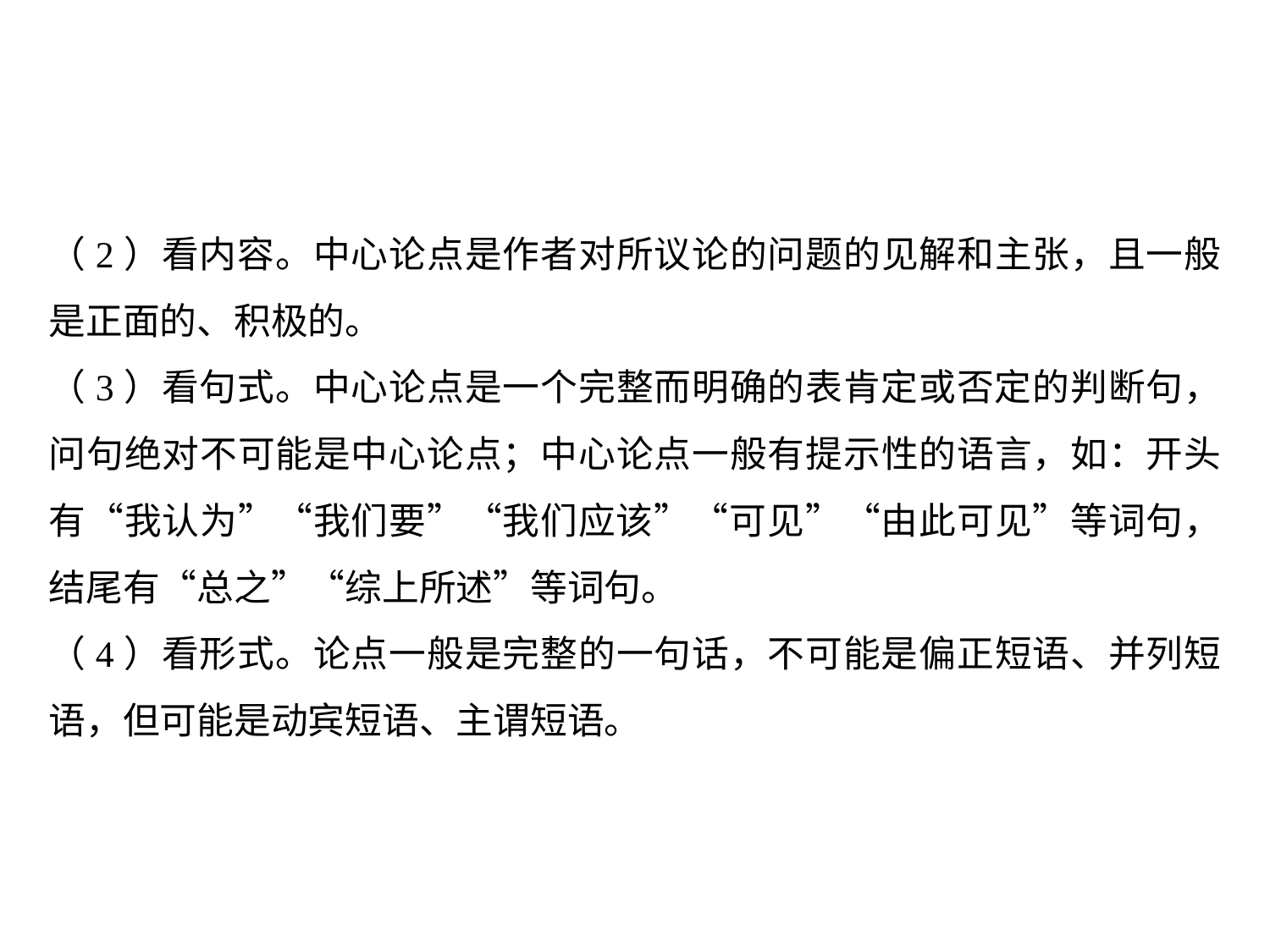

（2）看内容。中心论点是作者对所议论的问题的见解和主张，且一般是正面的、积极的。
（3）看句式。中心论点是一个完整而明确的表肯定或否定的判断句，问句绝对不可能是中心论点；中心论点一般有提示性的语言，如：开头有“我认为”“我们要”“我们应该”“可见”“由此可见”等词句，结尾有“总之”“综上所述”等词句。
（4）看形式。论点一般是完整的一句话，不可能是偏正短语、并列短语，但可能是动宾短语、主谓短语。